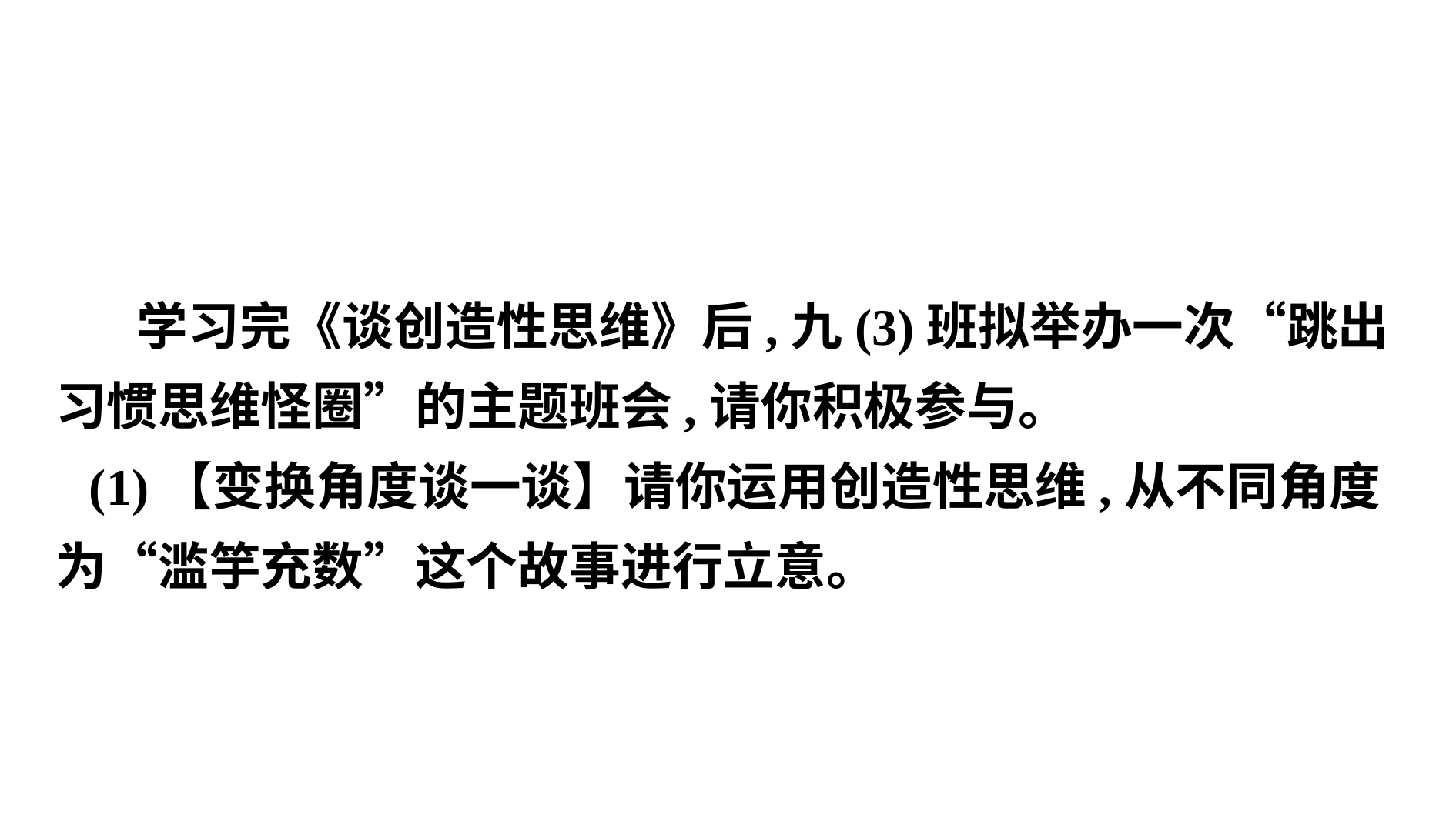

学习完《谈创造性思维》后,九(3)班拟举办一次“跳出习惯思维怪圈”的主题班会,请你积极参与。
(1)【变换角度谈一谈】请你运用创造性思维,从不同角度为“滥竽充数”这个故事进行立意。